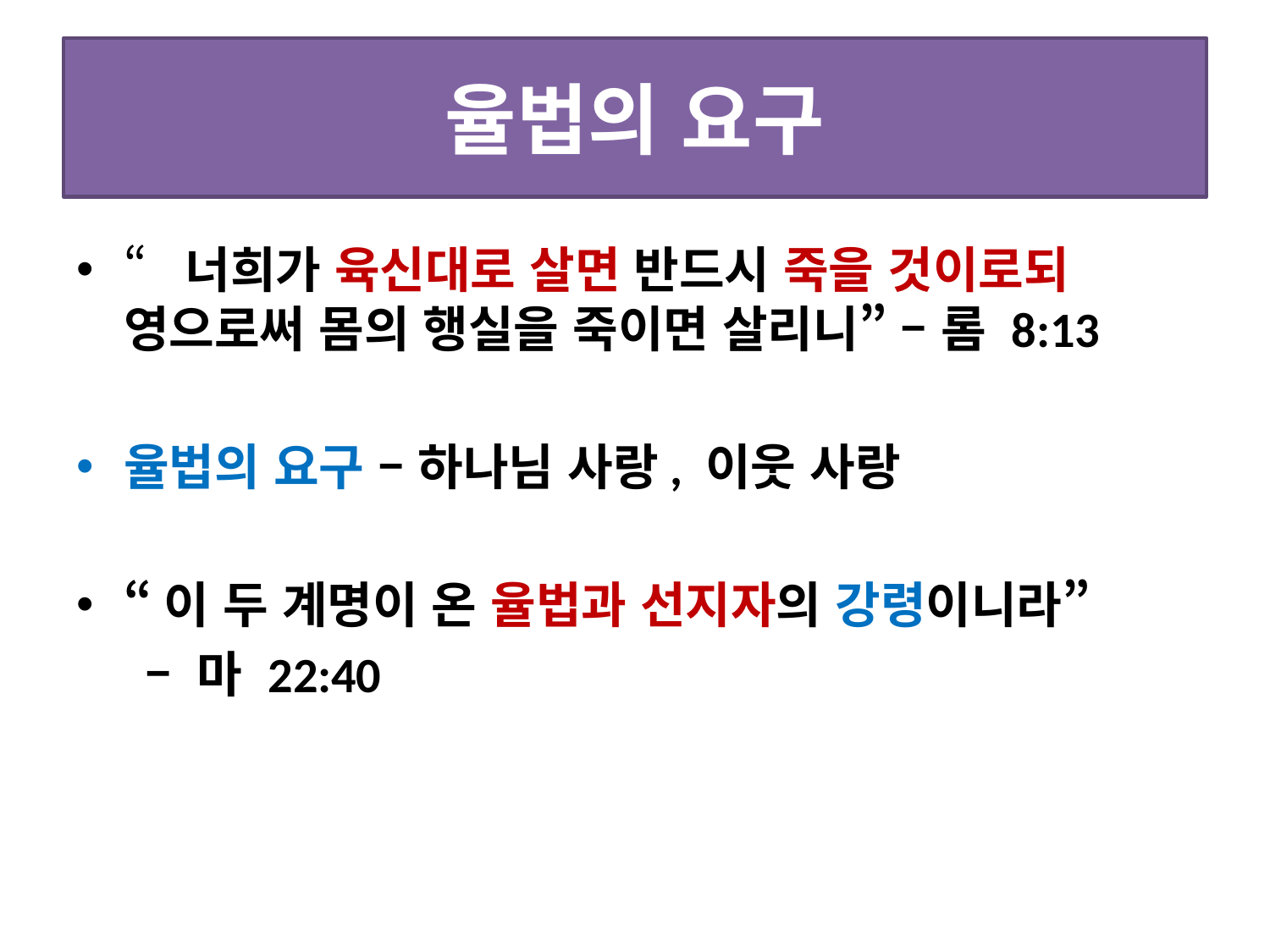

# 율법의 요구
“너희가 육신대로 살면 반드시 죽을 것이로되 영으로써 몸의 행실을 죽이면 살리니” – 롬 8:13

율법의 요구 – 하나님 사랑, 이웃 사랑

“이 두 계명이 온 율법과 선지자의 강령이니라”
     – 마 22:40